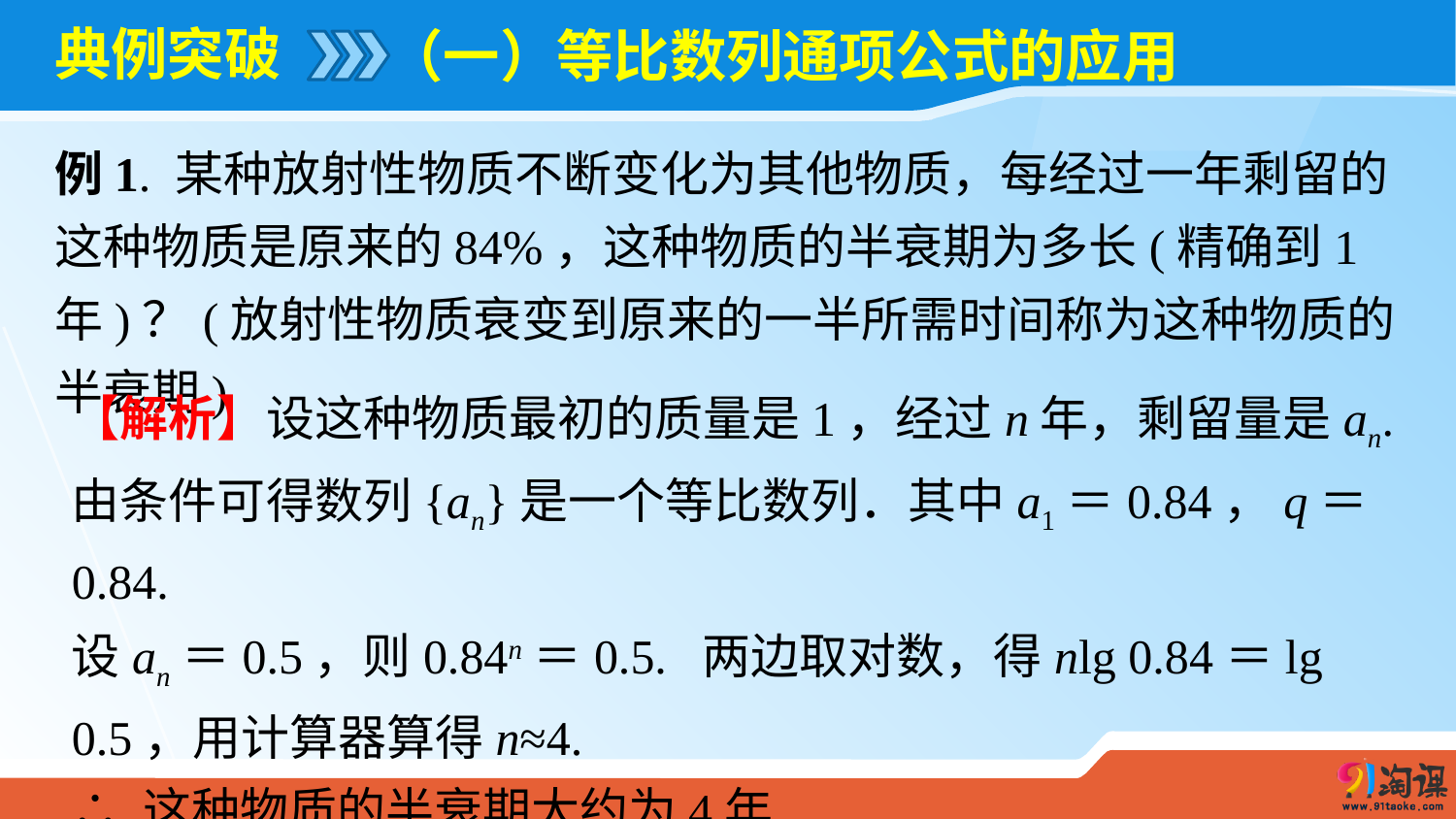

# 典例突破
（一）等比数列通项公式的应用
例1. 某种放射性物质不断变化为其他物质，每经过一年剩留的这种物质是原来的84%，这种物质的半衰期为多长(精确到1年)？(放射性物质衰变到原来的一半所需时间称为这种物质的半衰期)

【解析】设这种物质最初的质量是1，经过n年，剩留量是an.
由条件可得数列{an}是一个等比数列．其中a1＝0.84，q＝0.84.
设an＝0.5，则0.84n＝0.5.  两边取对数，得nlg 0.84＝lg 0.5，用计算器算得n≈4.
∴ 这种物质的半衰期大约为4年．